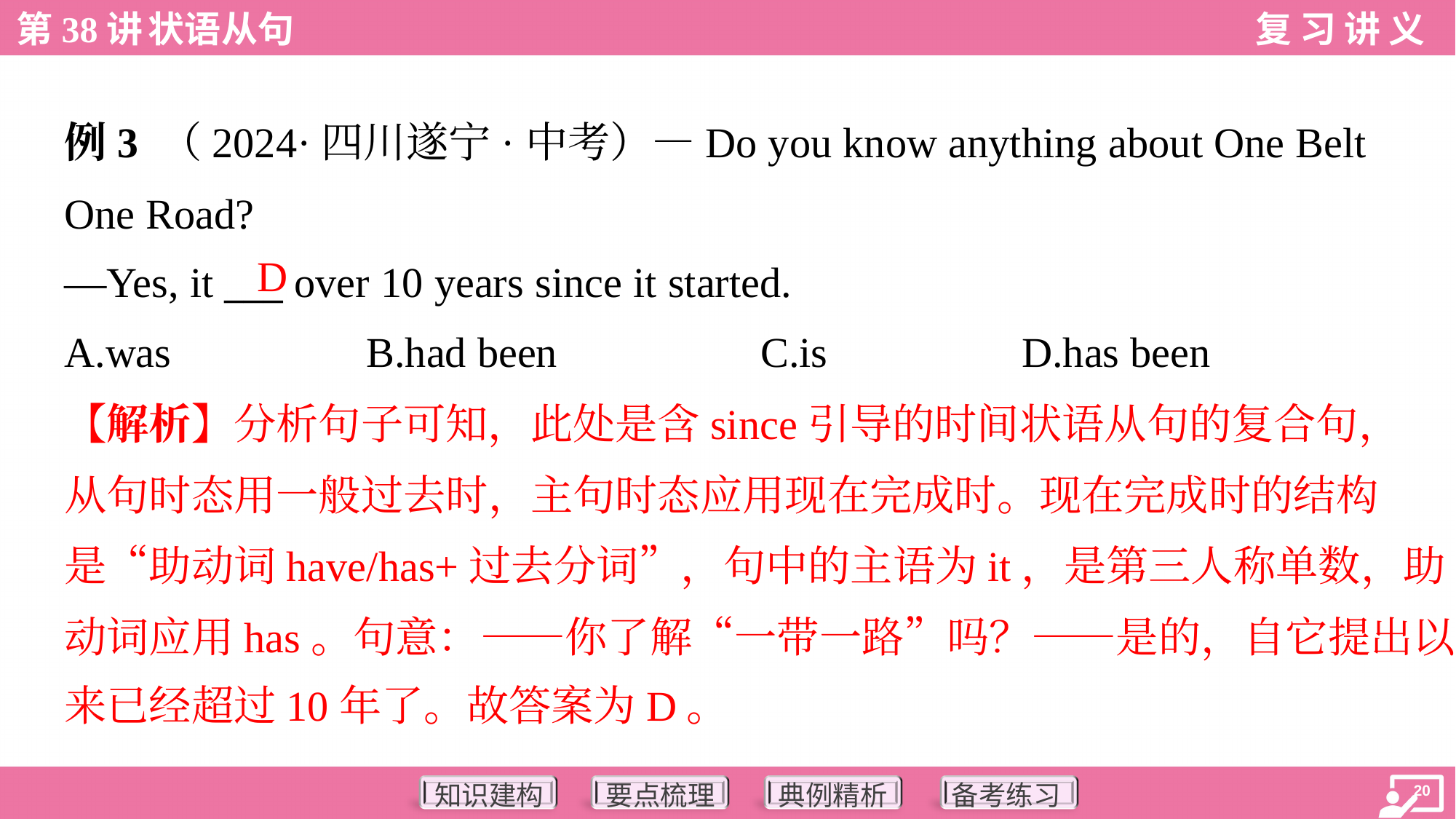

例3 （2024·四川遂宁·中考）—Do you know anything about One Belt
One Road?
—Yes, it ___ over 10 years since it started.
D
A.was	B.had been	C.is	D.has been
【解析】分析句子可知，此处是含since引导的时间状语从句的复合句，
从句时态用一般过去时，主句时态应用现在完成时。现在完成时的结构
是“助动词have/has+过去分词”，句中的主语为it，是第三人称单数，助
动词应用has。句意：——你了解“一带一路”吗？——是的，自它提出以
来已经超过10年了。故答案为D。